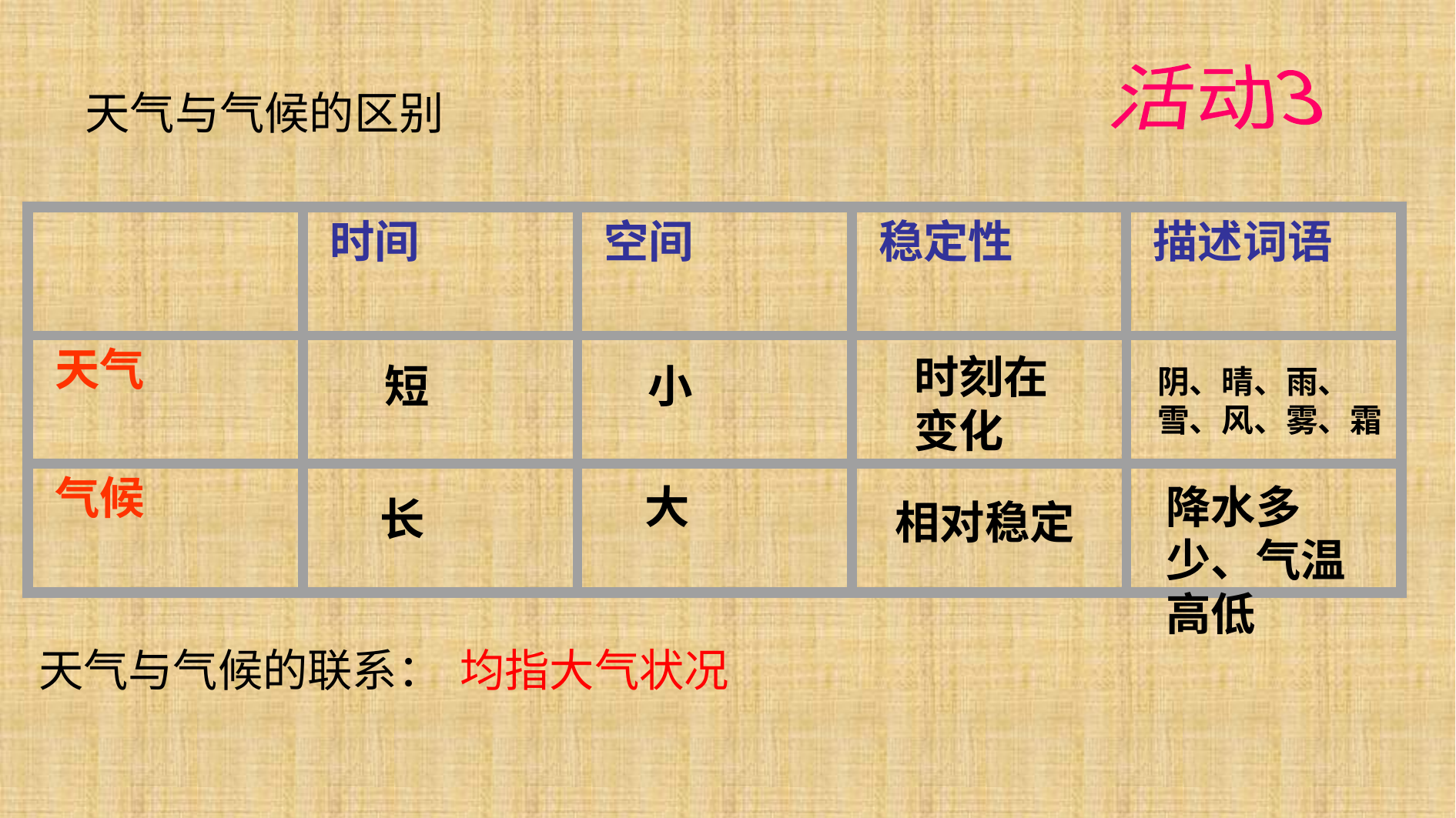

活动3
天气与气候的区别

时间

空间

稳定性

描述词语

天气

气候

时刻在变化
短
小
阴、晴、雨、
雪、风、雾、霜
大
降水多少、气温高低
长
相对稳定
天气与气候的联系：
均指大气状况